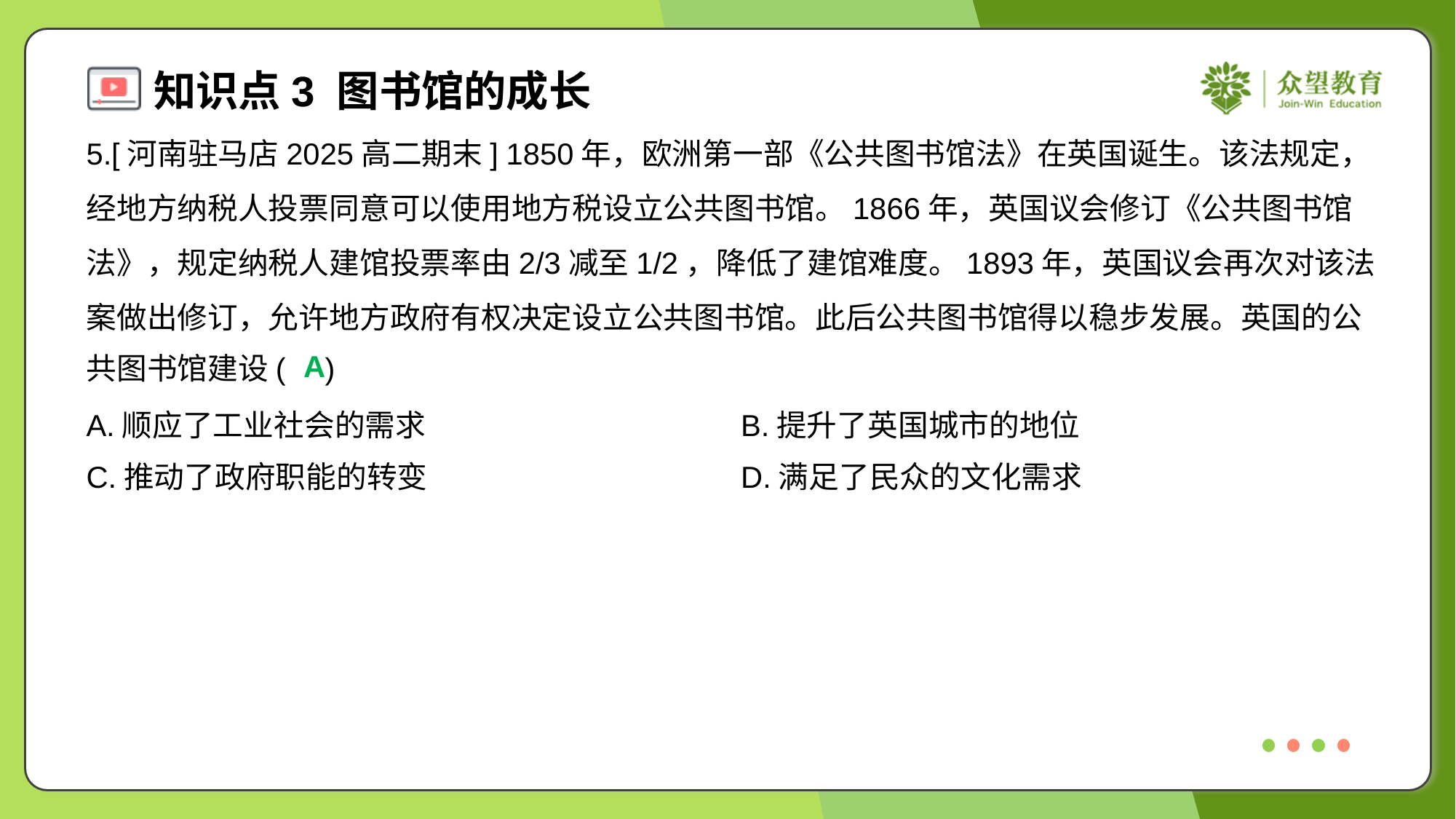

5.[河南驻马店2025高二期末] 1850年，欧洲第一部《公共图书馆法》在英国诞生。该法规定，
经地方纳税人投票同意可以使用地方税设立公共图书馆。1866年，英国议会修订《公共图书馆
法》，规定纳税人建馆投票率由2/3减至1/2，降低了建馆难度。1893年，英国议会再次对该法
案做出修订，允许地方政府有权决定设立公共图书馆。此后公共图书馆得以稳步发展。英国的公
共图书馆建设(     )
A
A.顺应了工业社会的需求	B.提升了英国城市的地位
C.推动了政府职能的转变	D.满足了民众的文化需求